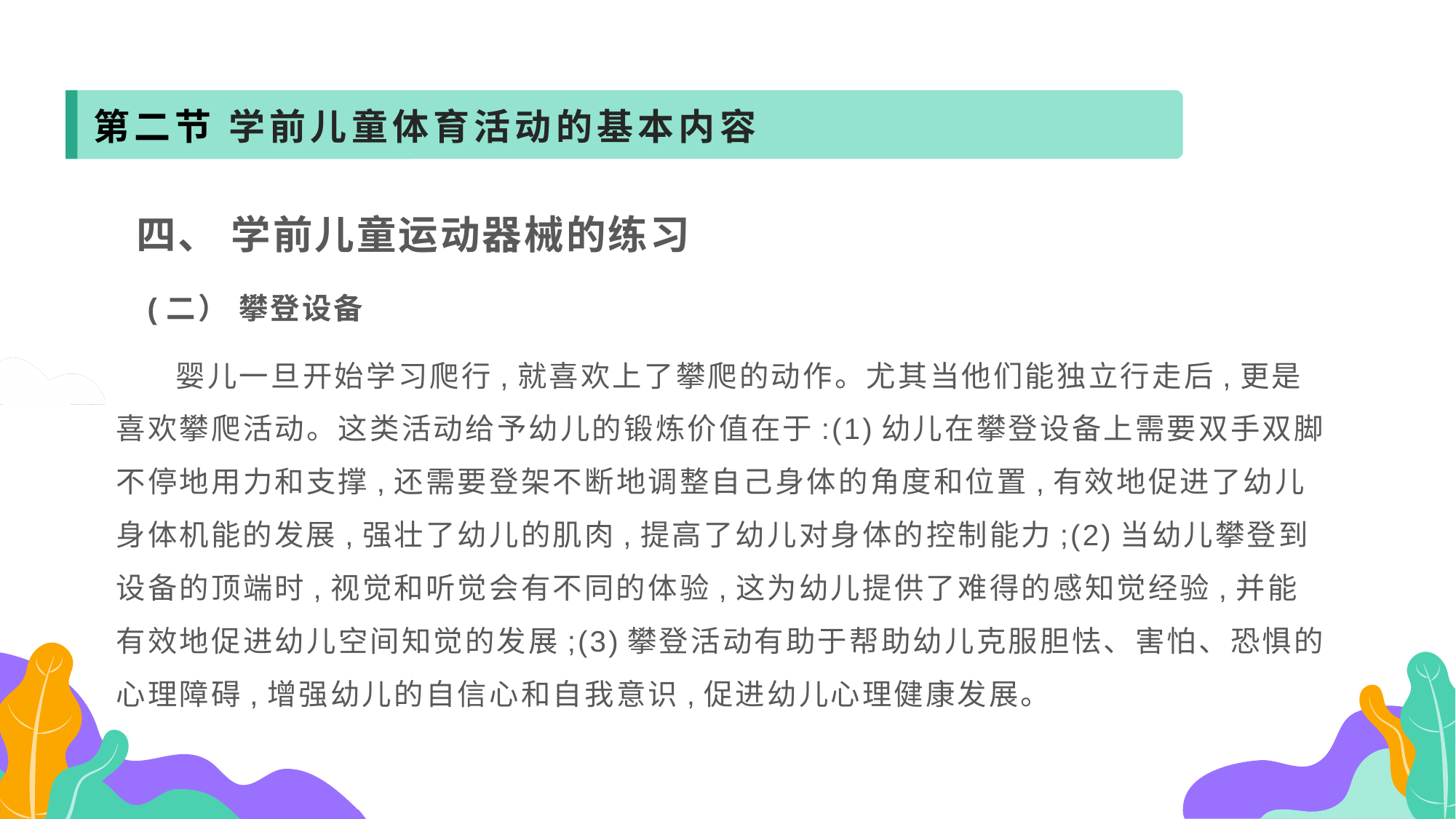

第二节 学前儿童体育活动的基本内容
 四、 学前儿童运动器械的练习
   (二） 攀登设备
      婴儿一旦开始学习爬行,就喜欢上了攀爬的动作。尤其当他们能独立行走后,更是喜欢攀爬活动。这类活动给予幼儿的锻炼价值在于:(1)幼儿在攀登设备上需要双手双脚不停地用力和支撑,还需要登架不断地调整自己身体的角度和位置,有效地促进了幼儿身体机能的发展,强壮了幼儿的肌肉,提高了幼儿对身体的控制能力;(2)当幼儿攀登到设备的顶端时,视觉和听觉会有不同的体验,这为幼儿提供了难得的感知觉经验,并能有效地促进幼儿空间知觉的发展;(3)攀登活动有助于帮助幼儿克服胆怯、害怕、恐惧的心理障碍,增强幼儿的自信心和自我意识,促进幼儿心理健康发展。